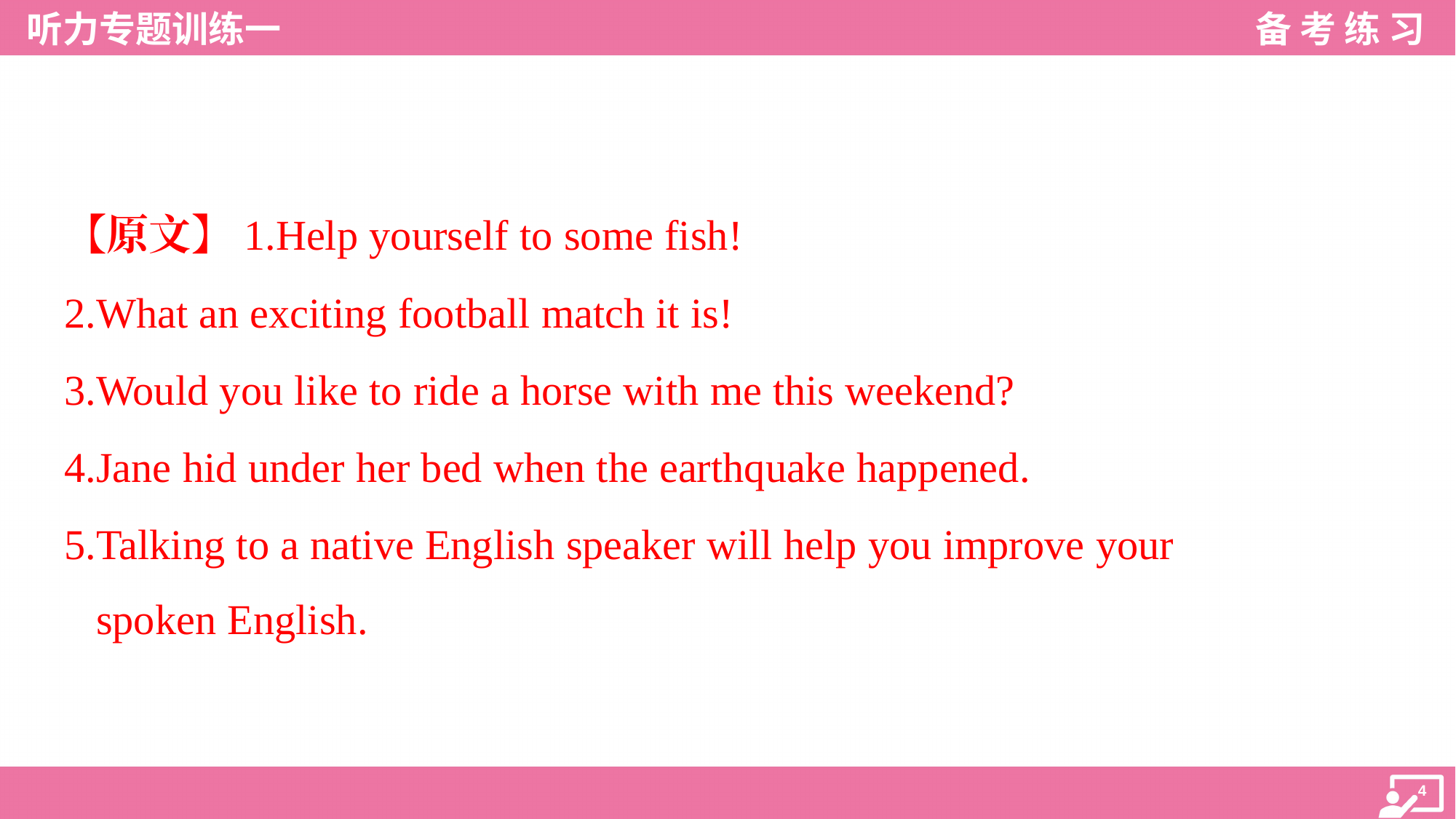

【原文】1.Help yourself to some fish!
2.What an exciting football match it is!
3.Would you like to ride a horse with me this weekend?
4.Jane hid under her bed when the earthquake happened.
5.Talking to a native English speaker will help you improve your
   spoken English.